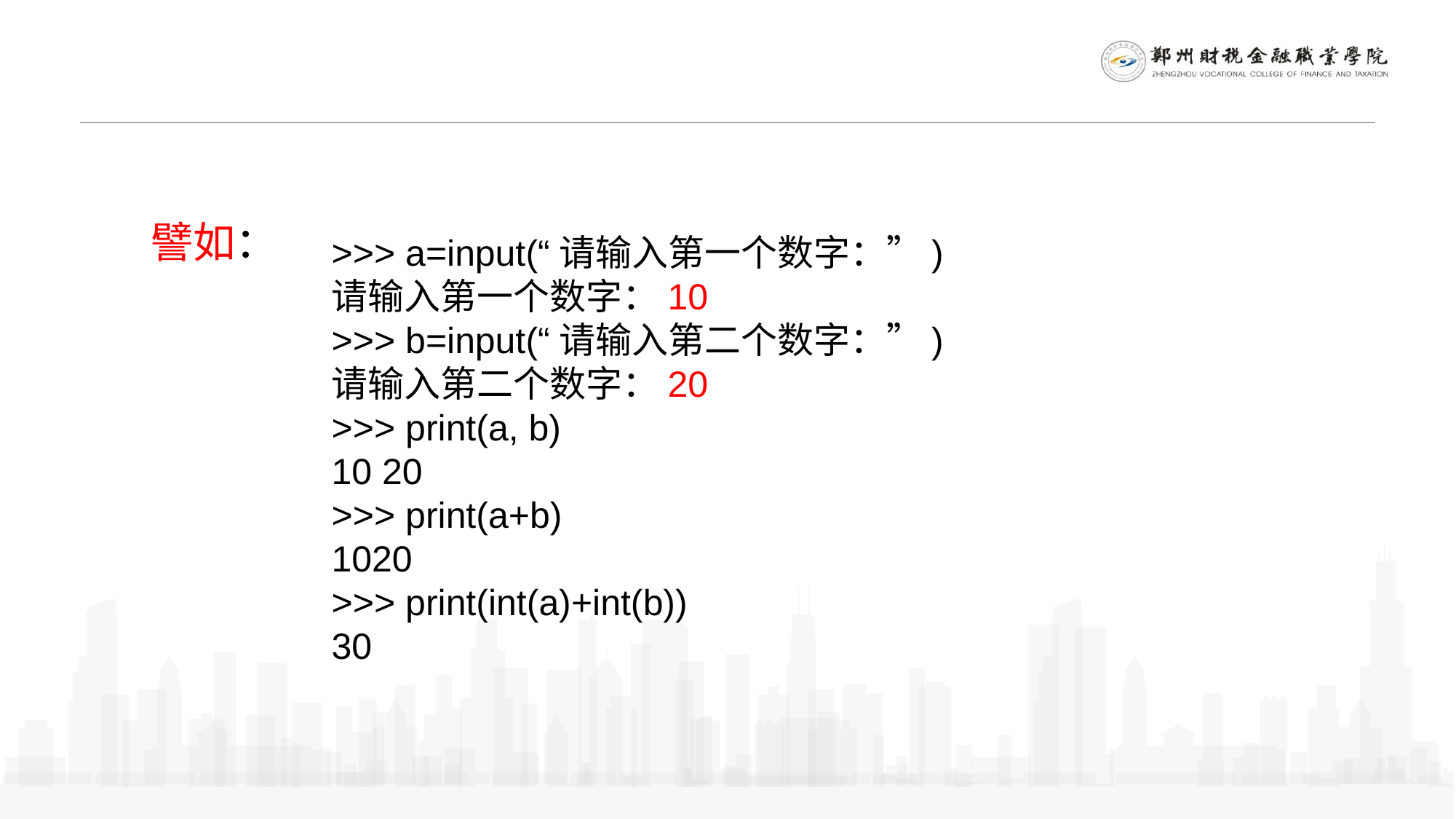

譬如：
>>> a=input(“请输入第一个数字：”)
请输入第一个数字：10
>>> b=input(“请输入第二个数字：”)
请输入第二个数字：20
>>> print(a, b)
10 20
>>> print(a+b)
1020
>>> print(int(a)+int(b))
30